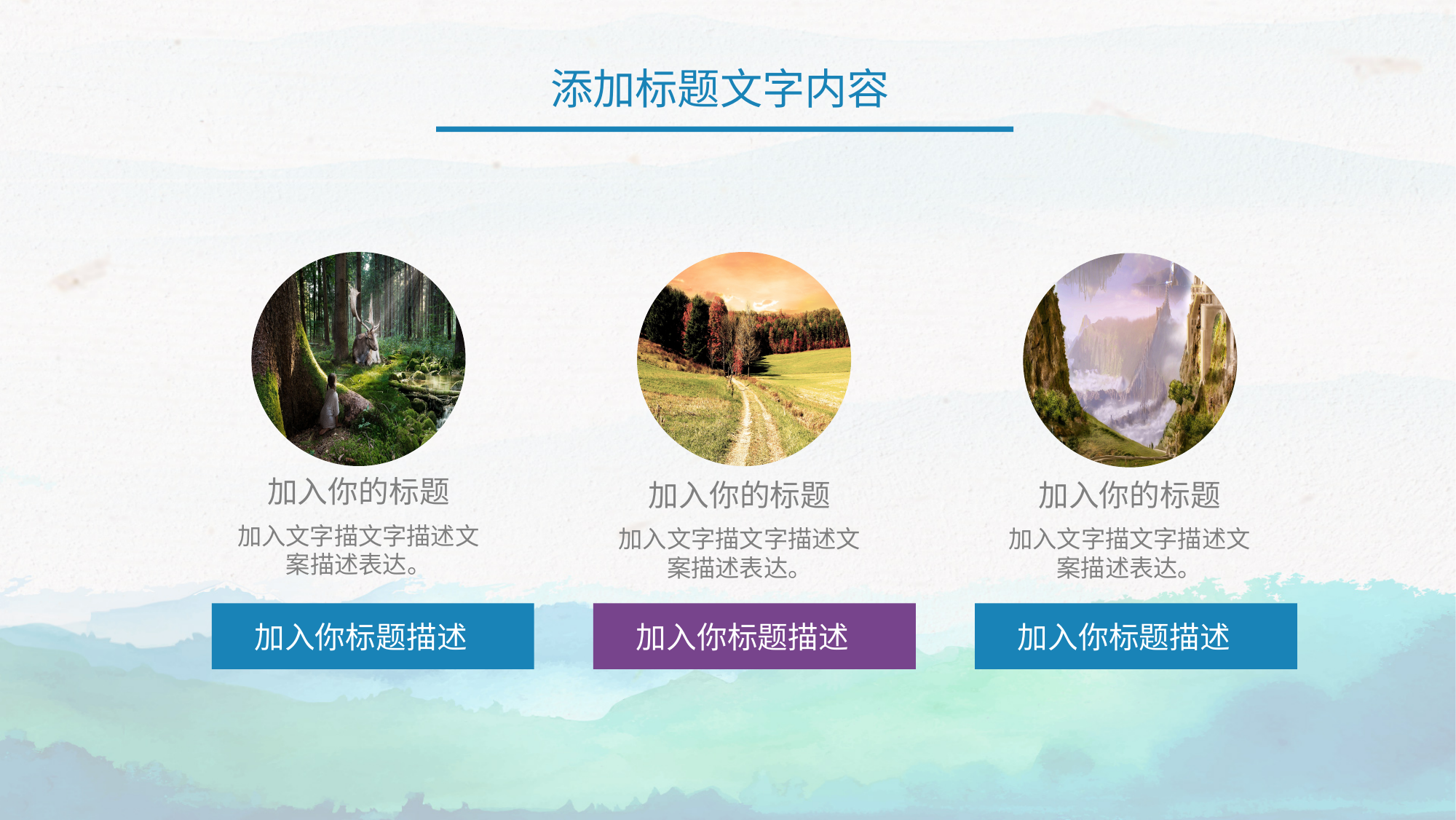

添加标题文字内容

加入你的标题
加入你的标题
加入你的标题
加入文字描文字描述文案描述表达。
加入文字描文字描述文案描述表达。
加入文字描文字描述文案描述表达。

加入你标题描述

加入你标题描述

加入你标题描述